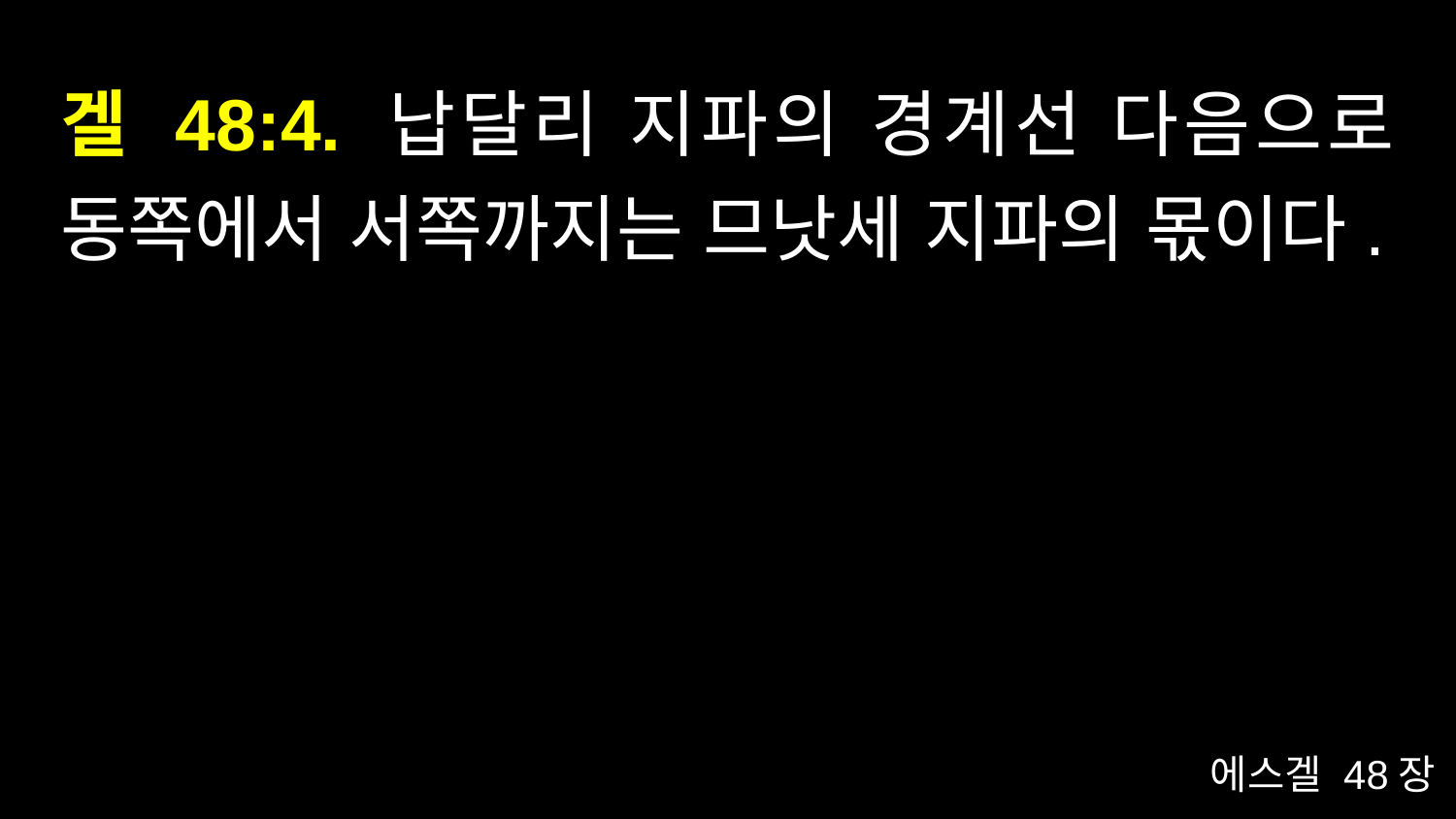

# 겔 48:4. 납달리 지파의 경계선 다음으로 동쪽에서 서쪽까지는 므낫세 지파의 몫이다.
에스겔 48장